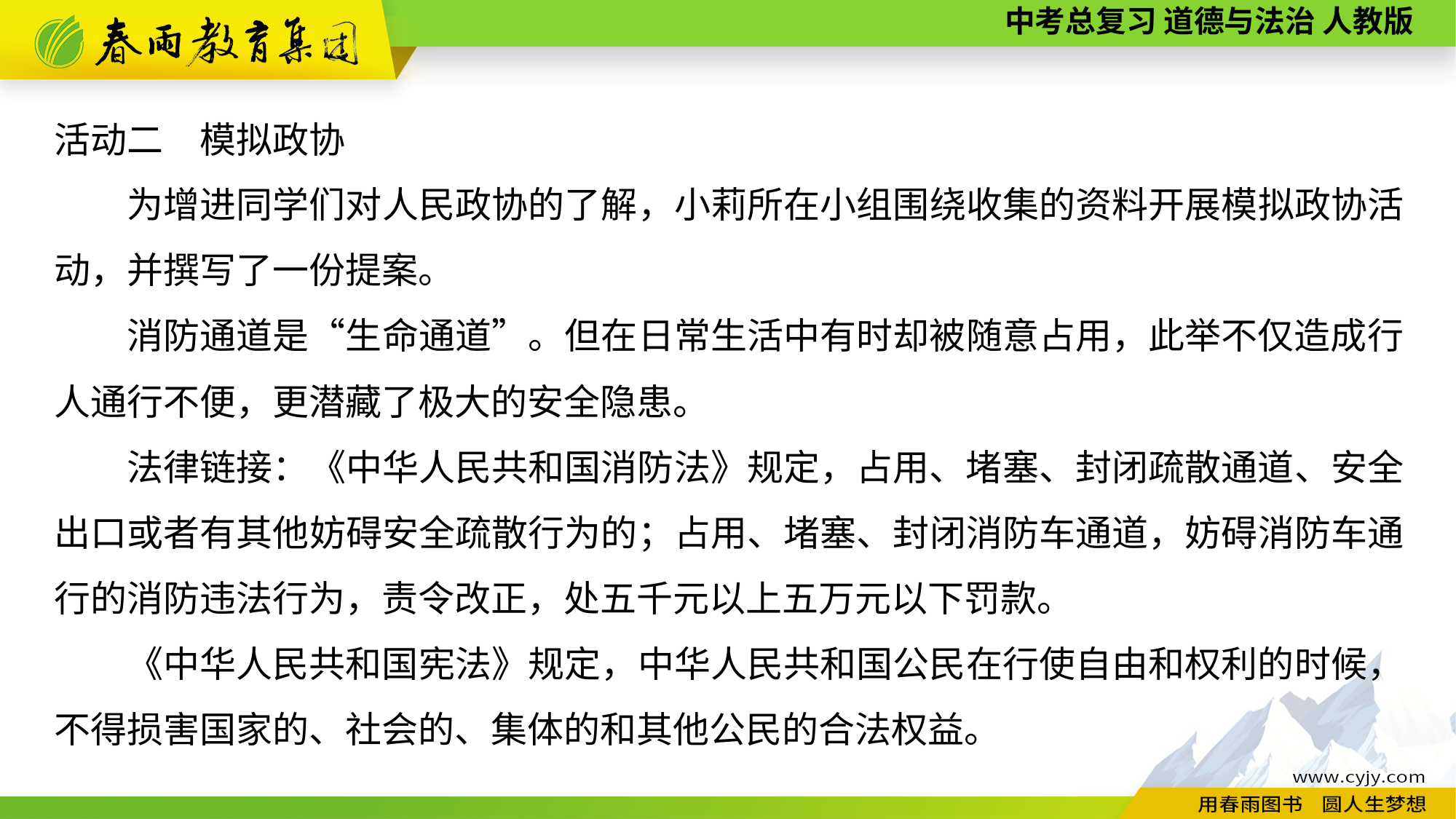

活动二　模拟政协
　　为增进同学们对人民政协的了解，小莉所在小组围绕收集的资料开展模拟政协活动，并撰写了一份提案。
消防通道是“生命通道”。但在日常生活中有时却被随意占用，此举不仅造成行人通行不便，更潜藏了极大的安全隐患。
法律链接：《中华人民共和国消防法》规定，占用、堵塞、封闭疏散通道、安全出口或者有其他妨碍安全疏散行为的；占用、堵塞、封闭消防车通道，妨碍消防车通行的消防违法行为，责令改正，处五千元以上五万元以下罚款。
《中华人民共和国宪法》规定，中华人民共和国公民在行使自由和权利的时候，不得损害国家的、社会的、集体的和其他公民的合法权益。